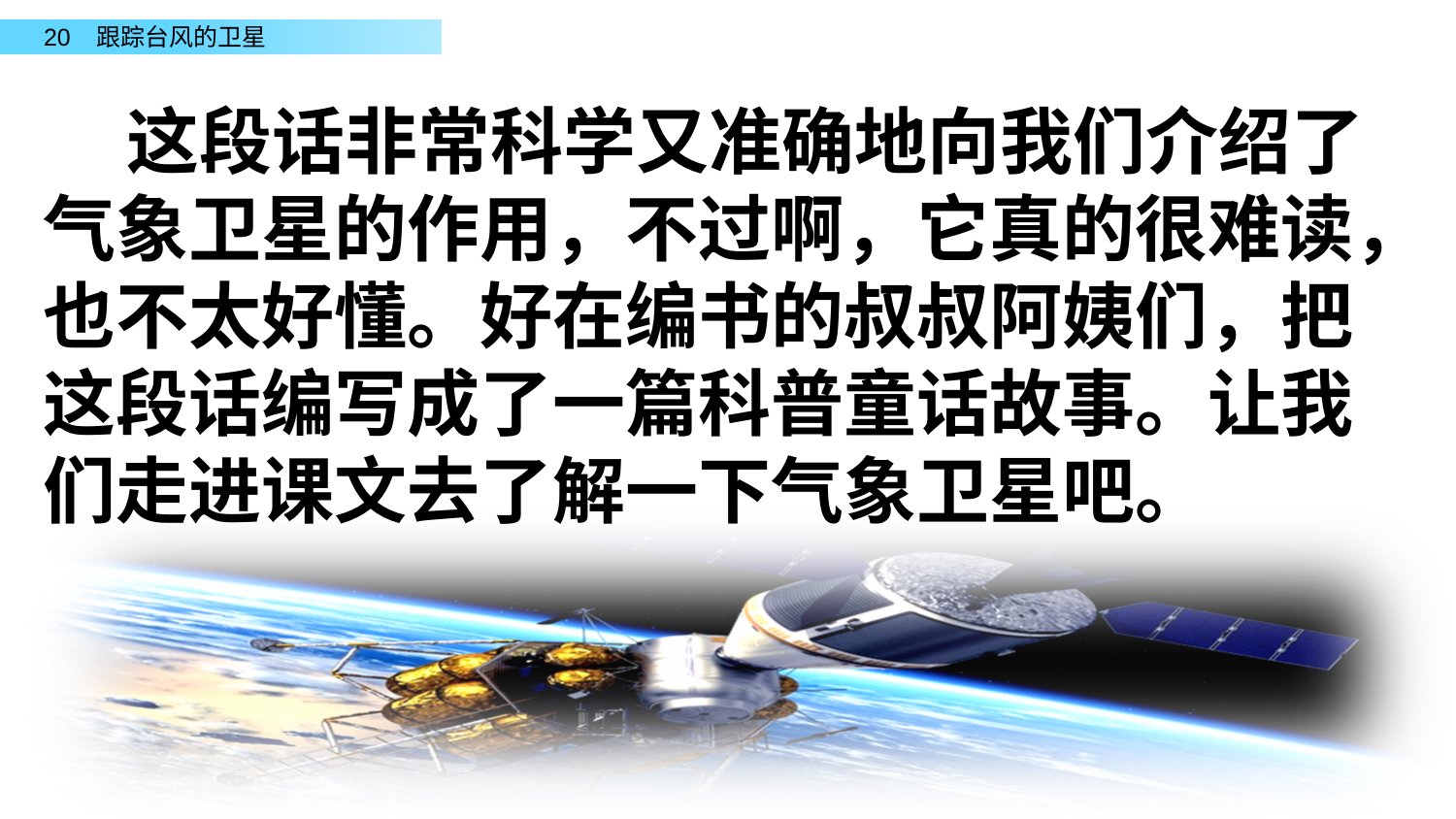

这段话非常科学又准确地向我们介绍了气象卫星的作用，不过啊，它真的很难读，也不太好懂。好在编书的叔叔阿姨们，把这段话编写成了一篇科普童话故事。让我们走进课文去了解一下气象卫星吧。